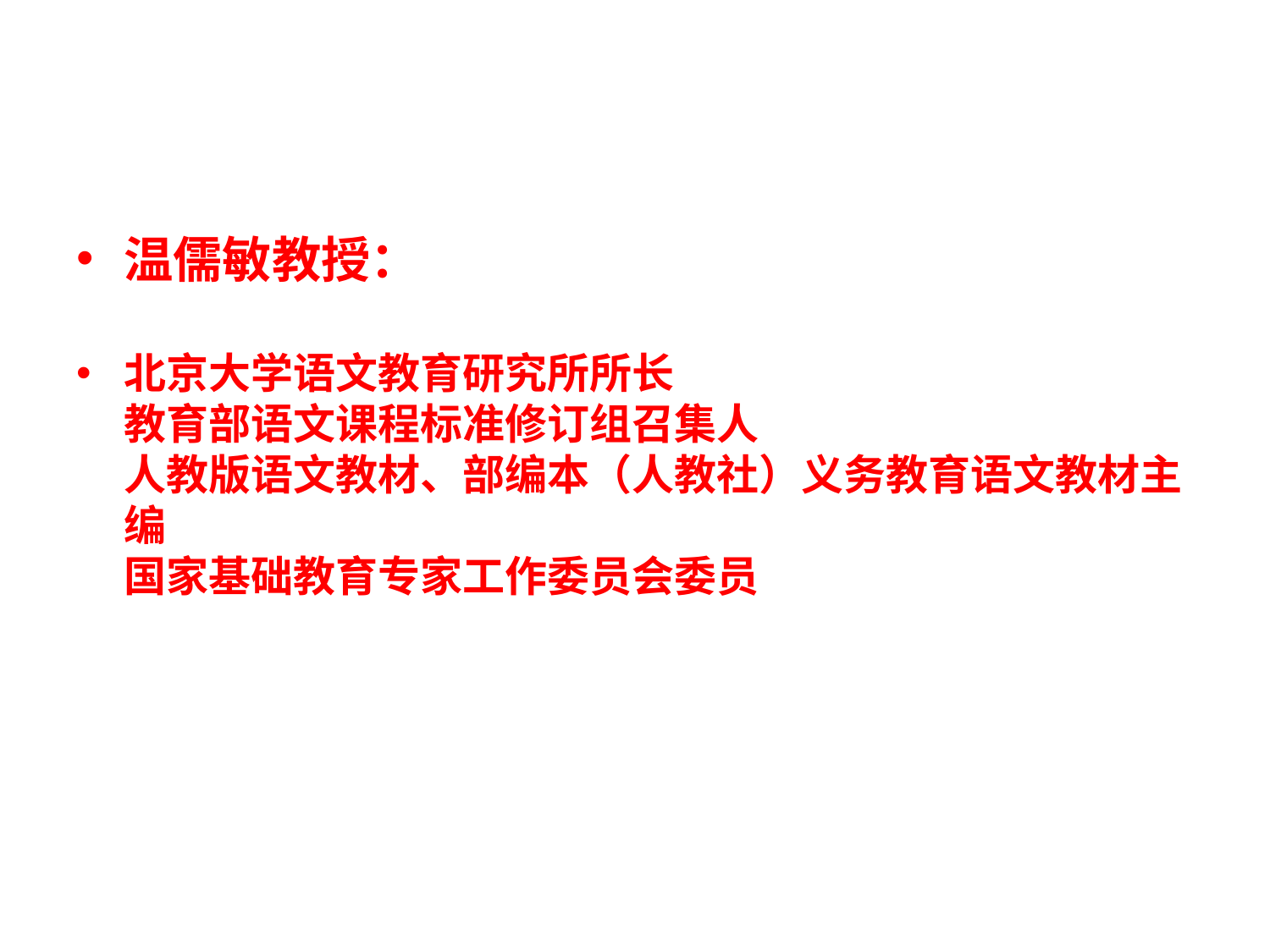

#
温儒敏教授：
北京大学语文教育研究所所长
教育部语文课程标准修订组召集人
人教版语文教材、部编本（人教社）义务教育语文教材主编
国家基础教育专家工作委员会委员